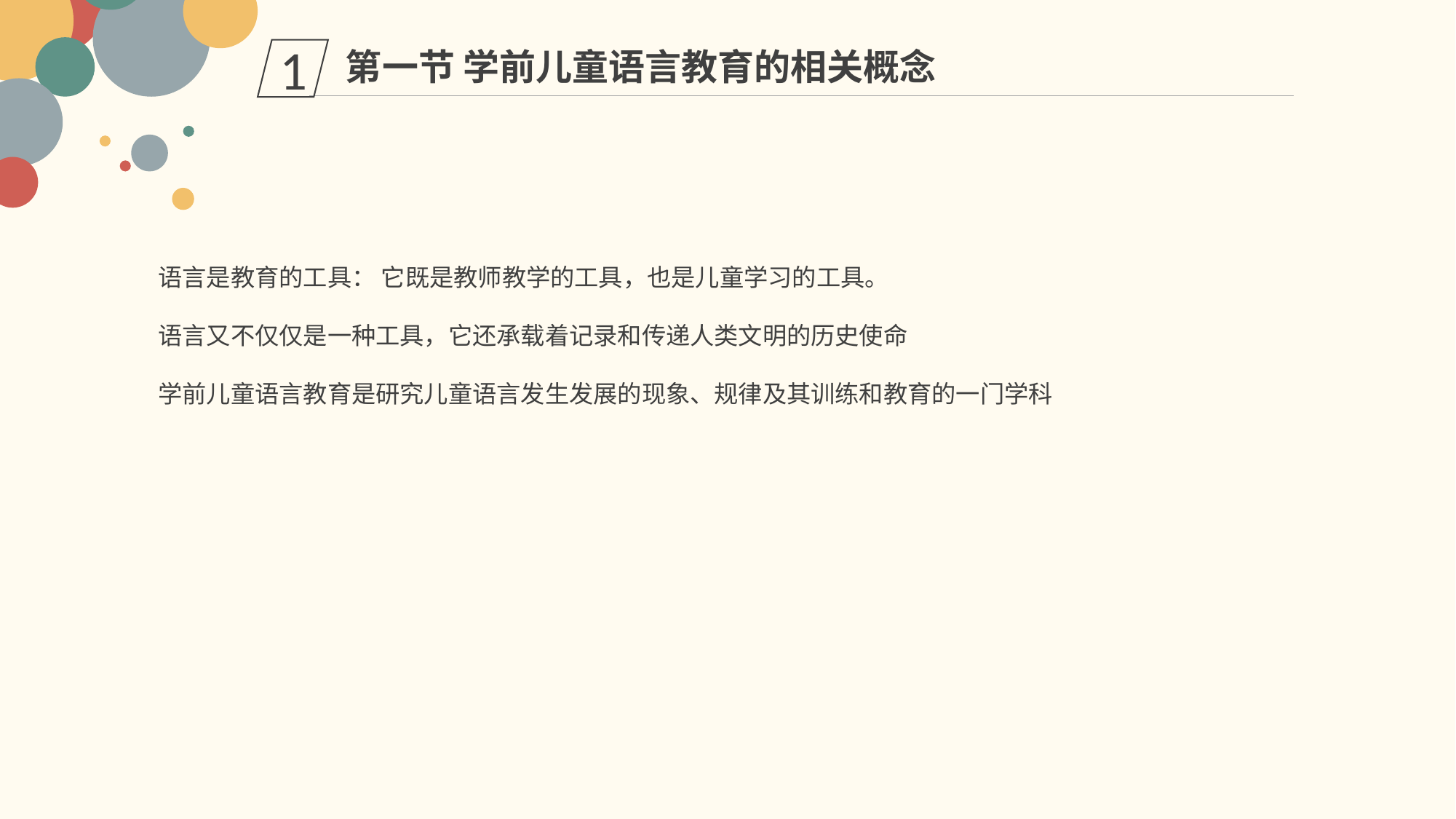

第一节 学前儿童语言教育的相关概念
1
语言是教育的工具： 它既是教师教学的工具，也是儿童学习的工具。
语言又不仅仅是一种工具，它还承载着记录和传递人类文明的历史使命
学前儿童语言教育是研究儿童语言发生发展的现象、规律及其训练和教育的一门学科